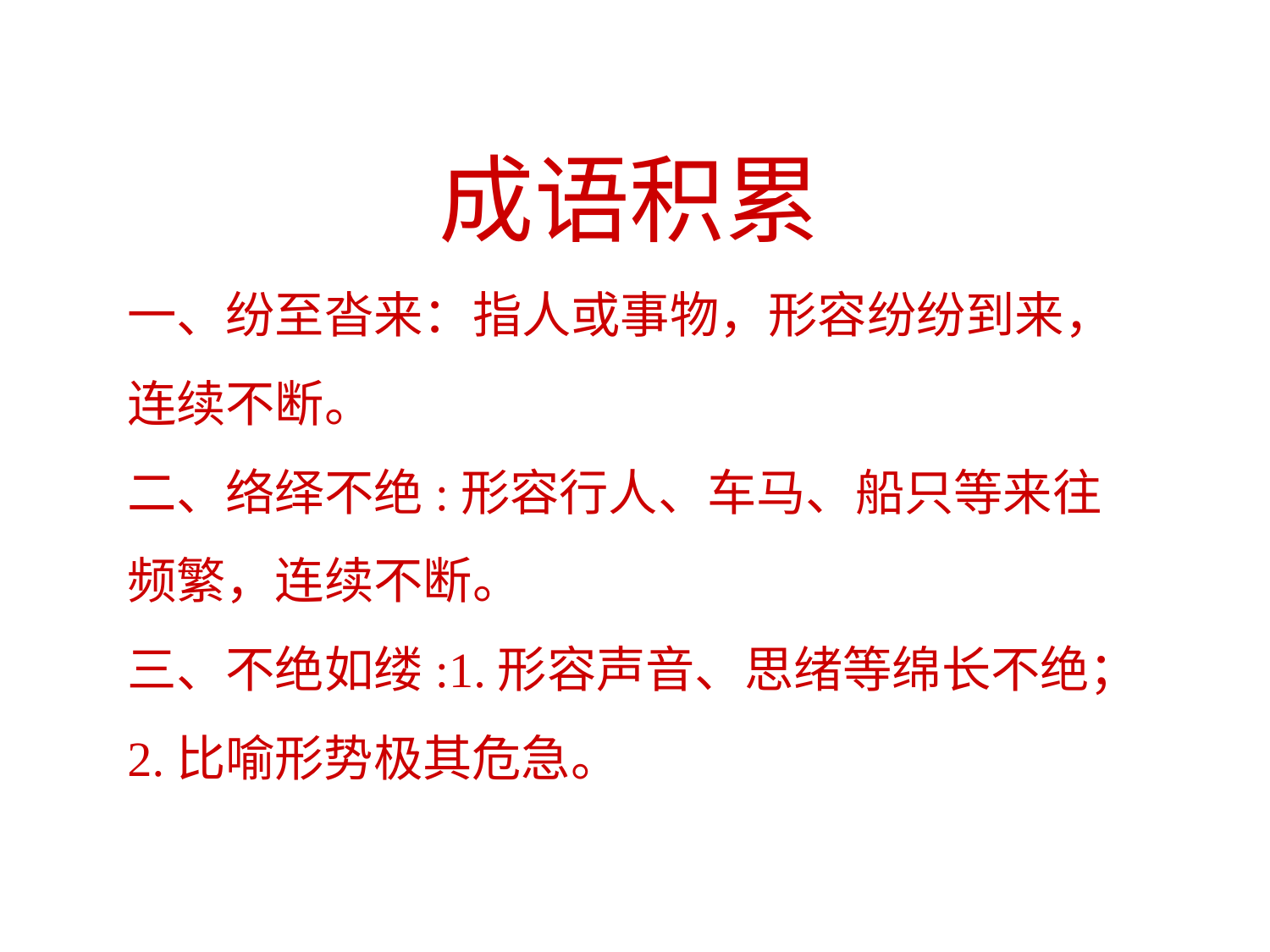

成语积累
一、纷至沓来：指人或事物，形容纷纷到来，连续不断。
二、络绎不绝:形容行人、车马、船只等来往频繁，连续不断。
三、不绝如缕:1.形容声音、思绪等绵长不绝；2.比喻形势极其危急。